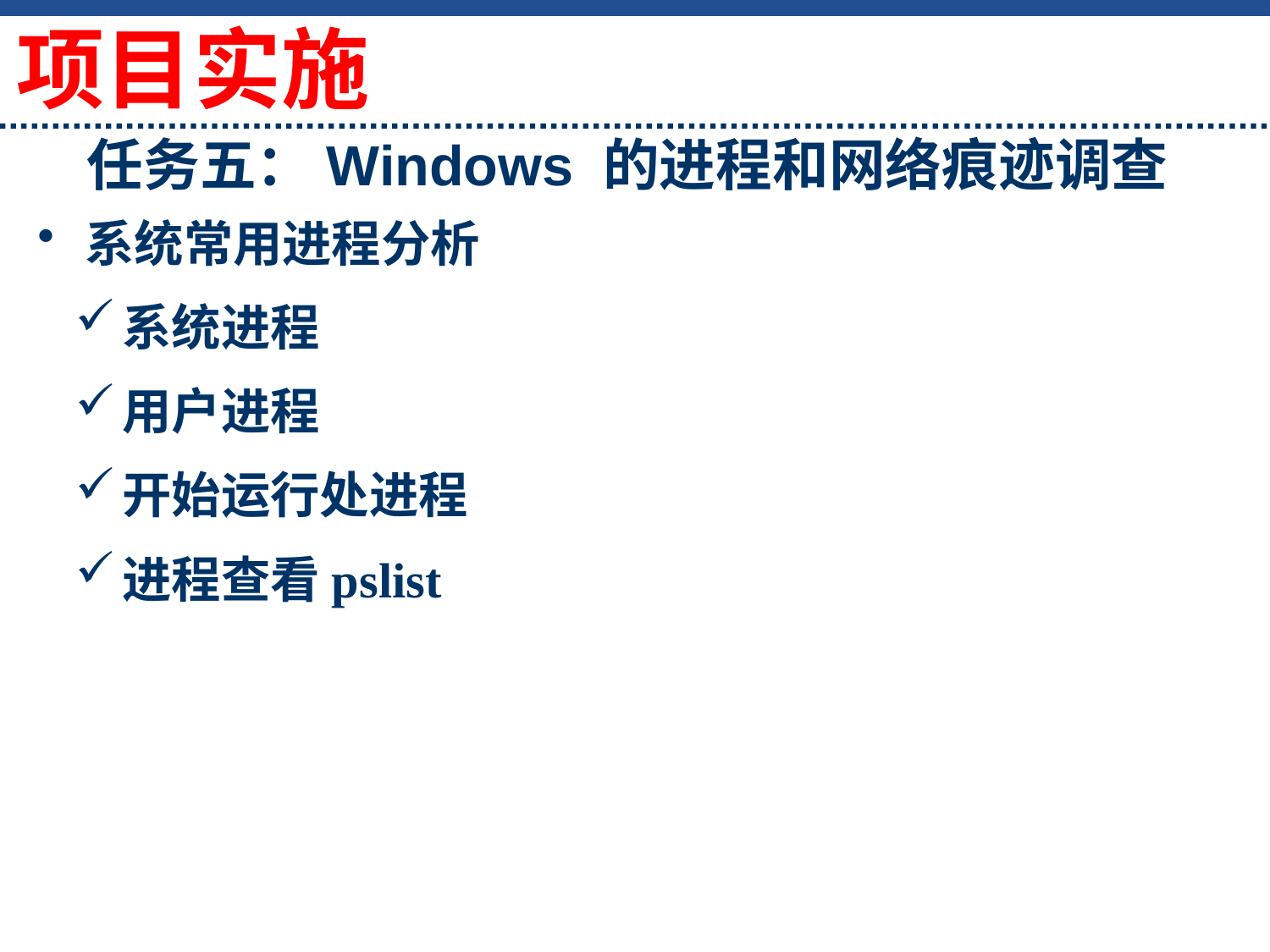

项目实施
# 任务五：Windows 的进程和网络痕迹调查
系统常用进程分析
系统进程
用户进程
开始运行处进程
进程查看pslist